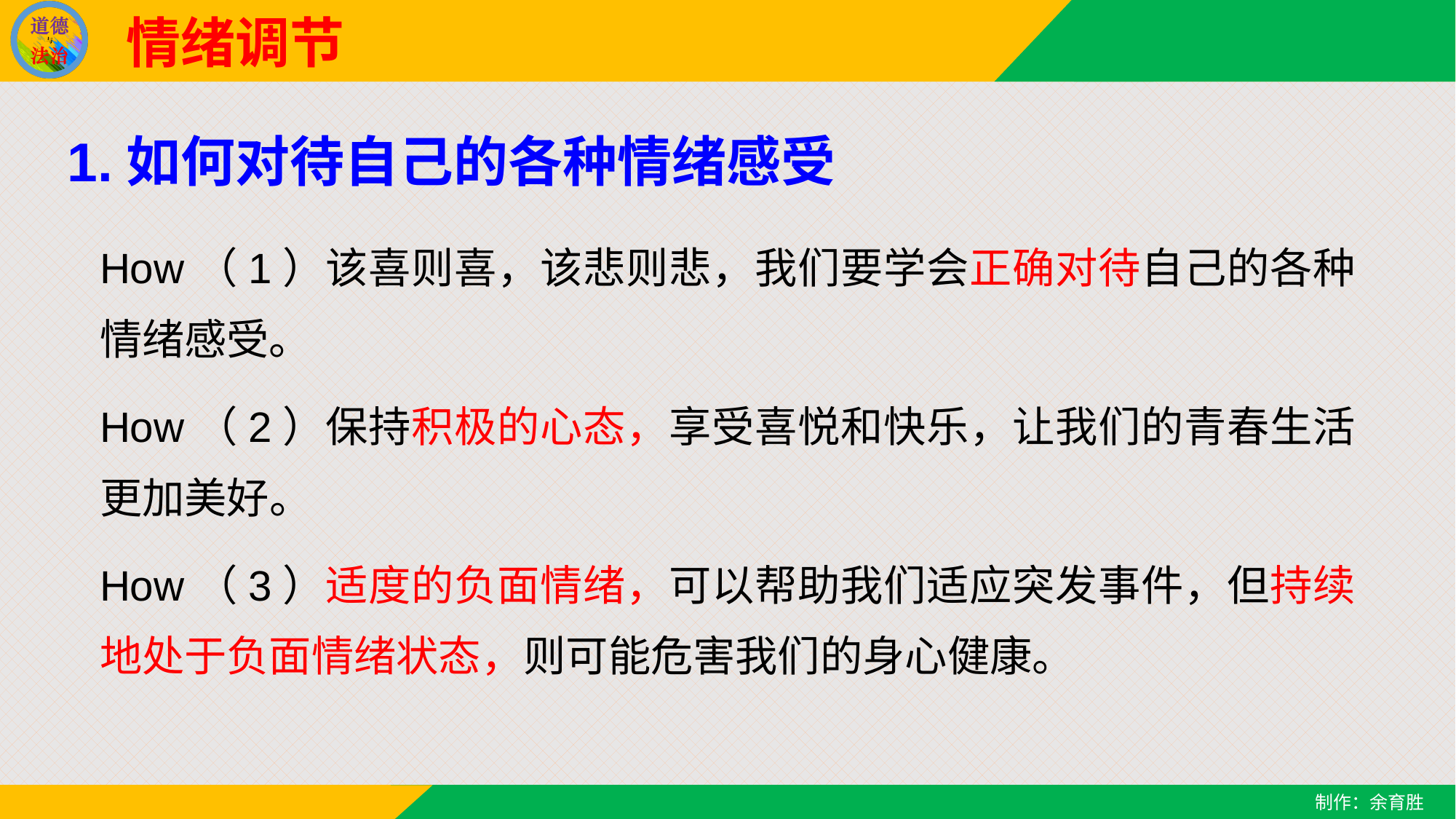

情绪调节
1.如何对待自己的各种情绪感受
How（1）该喜则喜，该悲则悲，我们要学会正确对待自己的各种情绪感受。
How（2）保持积极的心态，享受喜悦和快乐，让我们的青春生活更加美好。
How（3）适度的负面情绪，可以帮助我们适应突发事件，但持续地处于负面情绪状态，则可能危害我们的身心健康。